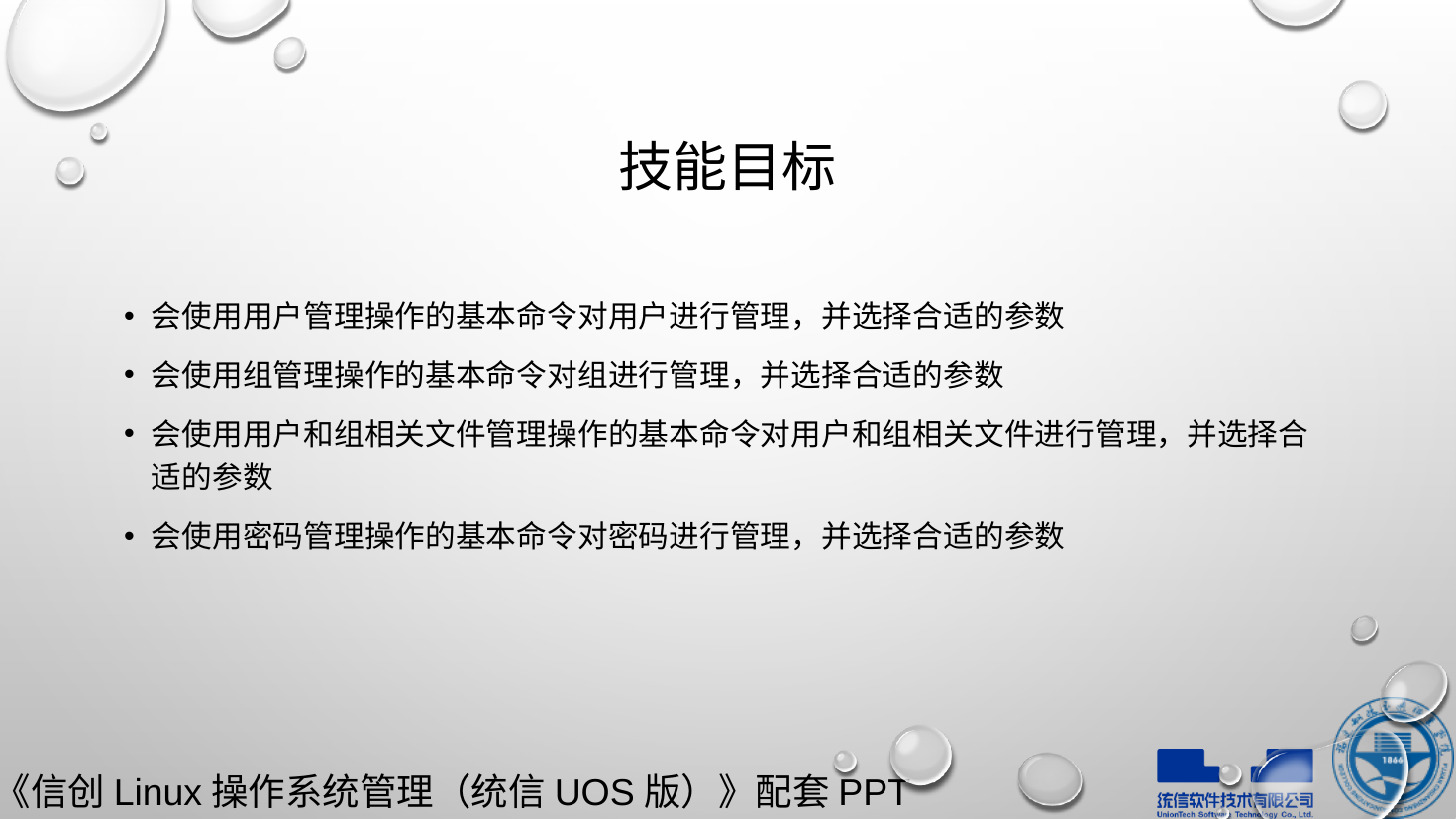

# 技能目标
会使用用户管理操作的基本命令对用户进行管理，并选择合适的参数
会使用组管理操作的基本命令对组进行管理，并选择合适的参数
会使用用户和组相关文件管理操作的基本命令对用户和组相关文件进行管理，并选择合适的参数
会使用密码管理操作的基本命令对密码进行管理，并选择合适的参数